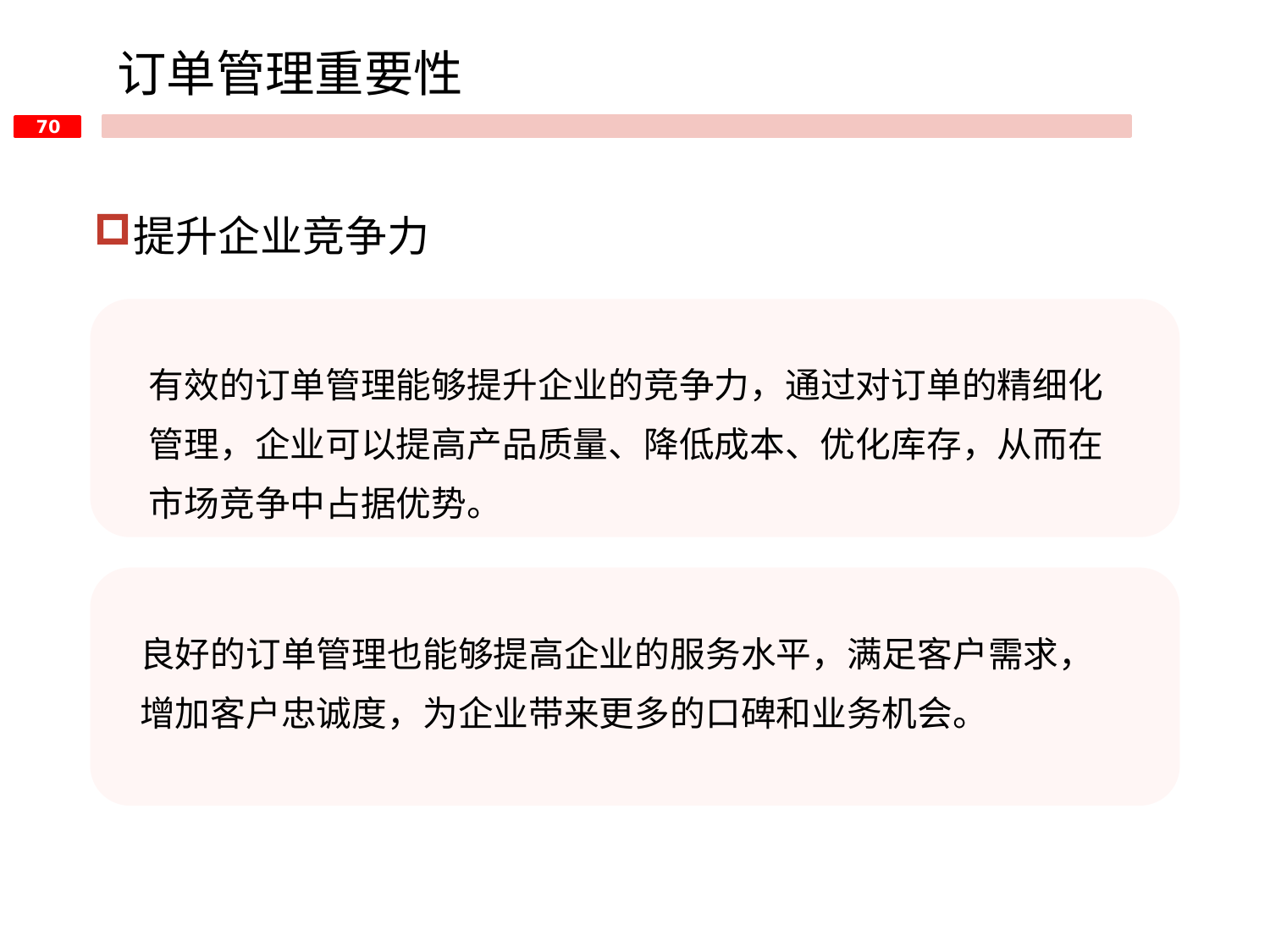

订单管理重要性
70

提升企业竞争力

有效的订单管理能够提升企业的竞争力，通过对订单的精细化管理，企业可以提高产品质量、降低成本、优化库存，从而在市场竞争中占据优势。

良好的订单管理也能够提高企业的服务水平，满足客户需求，增加客户忠诚度，为企业带来更多的口碑和业务机会。